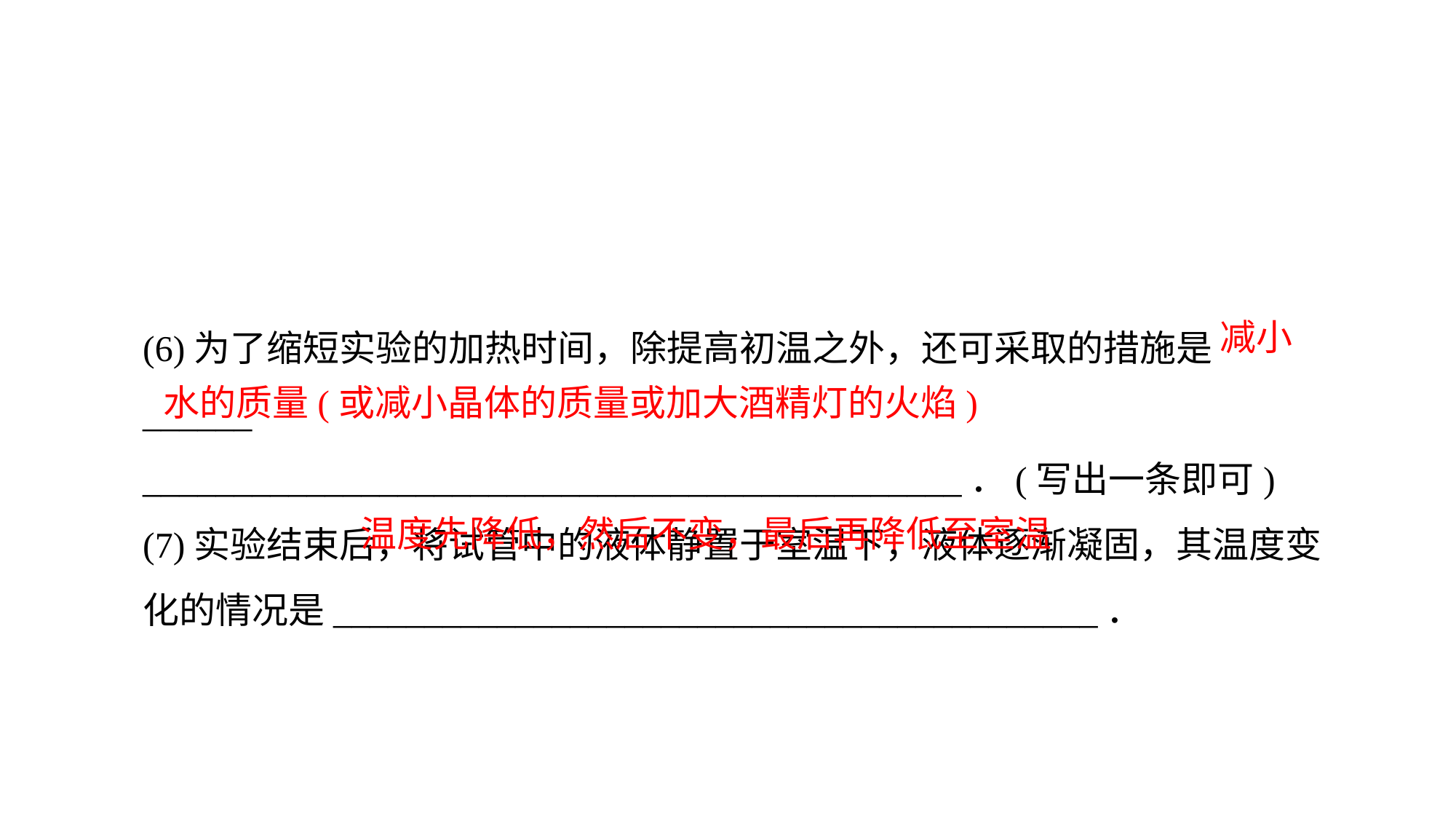

减小水的质量(或减小晶体的质量或加大酒精灯的火焰)
(6)为了缩短实验的加热时间，除提高初温之外，还可采取的措施是______
_____________________________________________．(写出一条即可)(7)实验结束后，将试管中的液体静置于室温下，液体逐渐凝固，其温度变化的情况是__________________________________________．
温度先降低，然后不变，最后再降低至室温